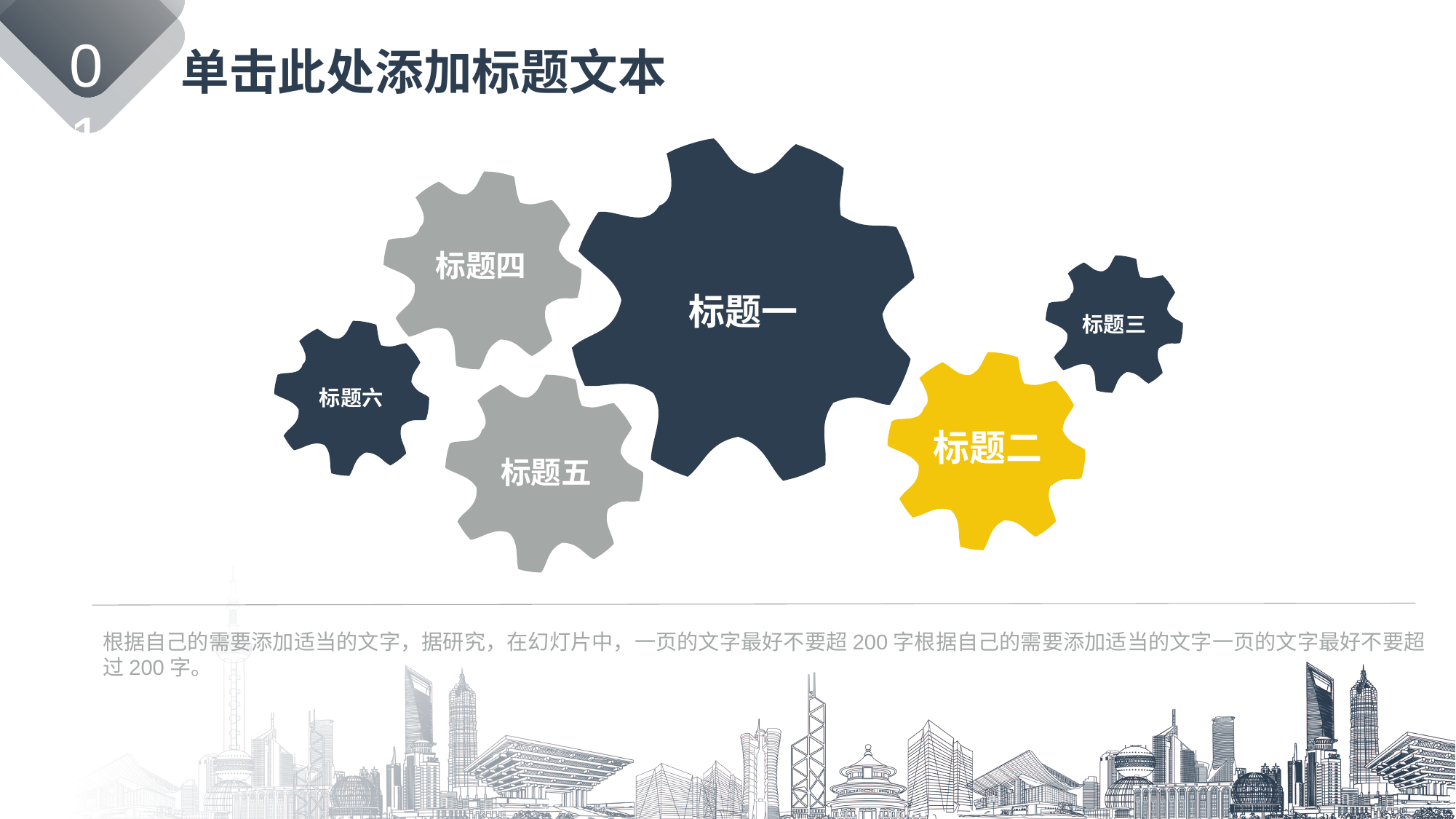

01
单击此处添加标题文本

标题四

标题一
标题三

标题六
标题二
标题五
根据自己的需要添加适当的文字，据研究，在幻灯片中，一页的文字最好不要超200字根据自己的需要添加适当的文字一页的文字最好不要超过200字。